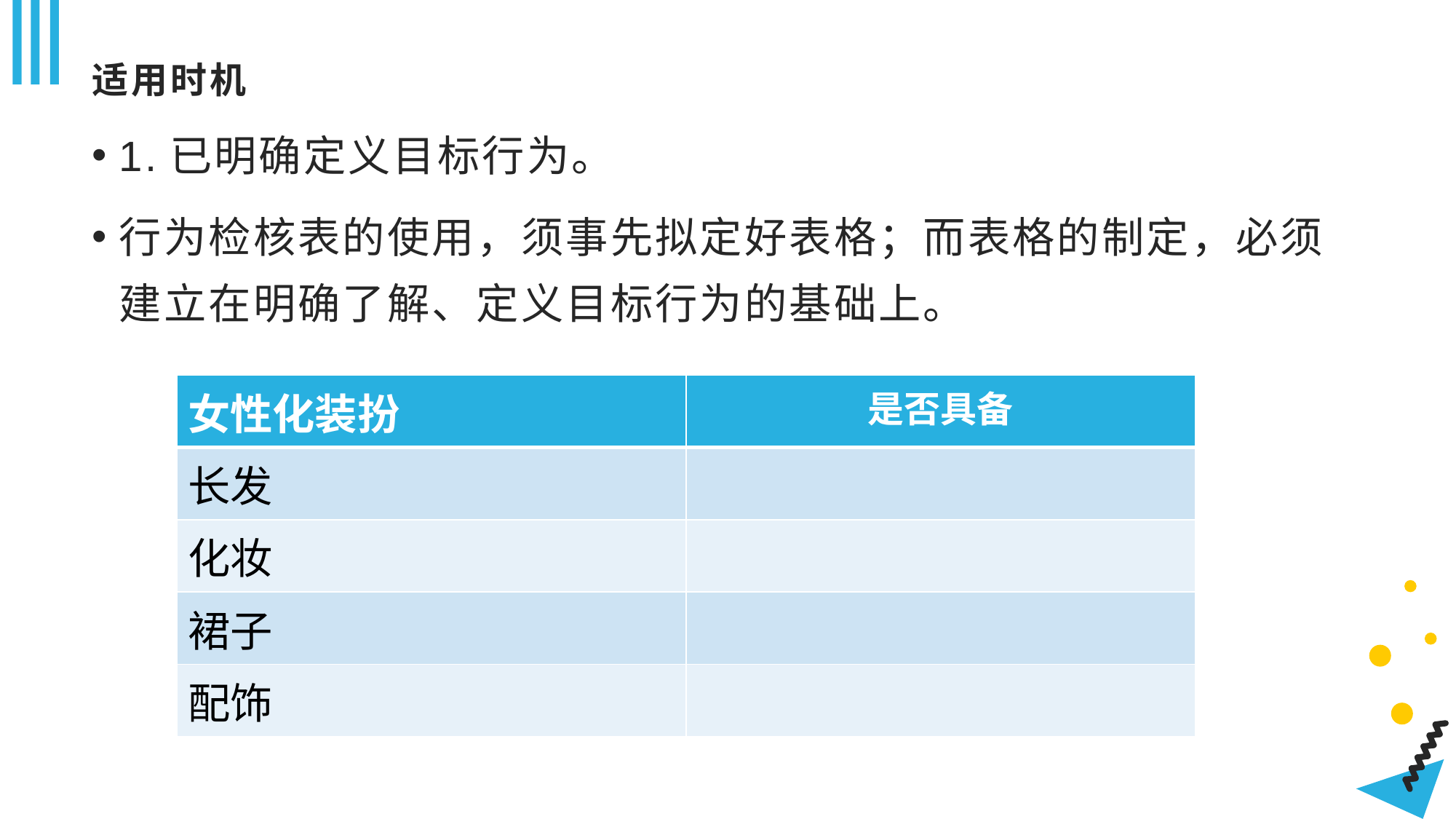

# 适用时机
1.已明确定义目标行为。
行为检核表的使用，须事先拟定好表格；而表格的制定，必须建立在明确了解、定义目标行为的基础上。

| 女性化装扮 | 是否具备 |
| --- | --- |
| 长发 |  |
| 化妆 |  |
| 裙子 |  |
| 配饰 |  |